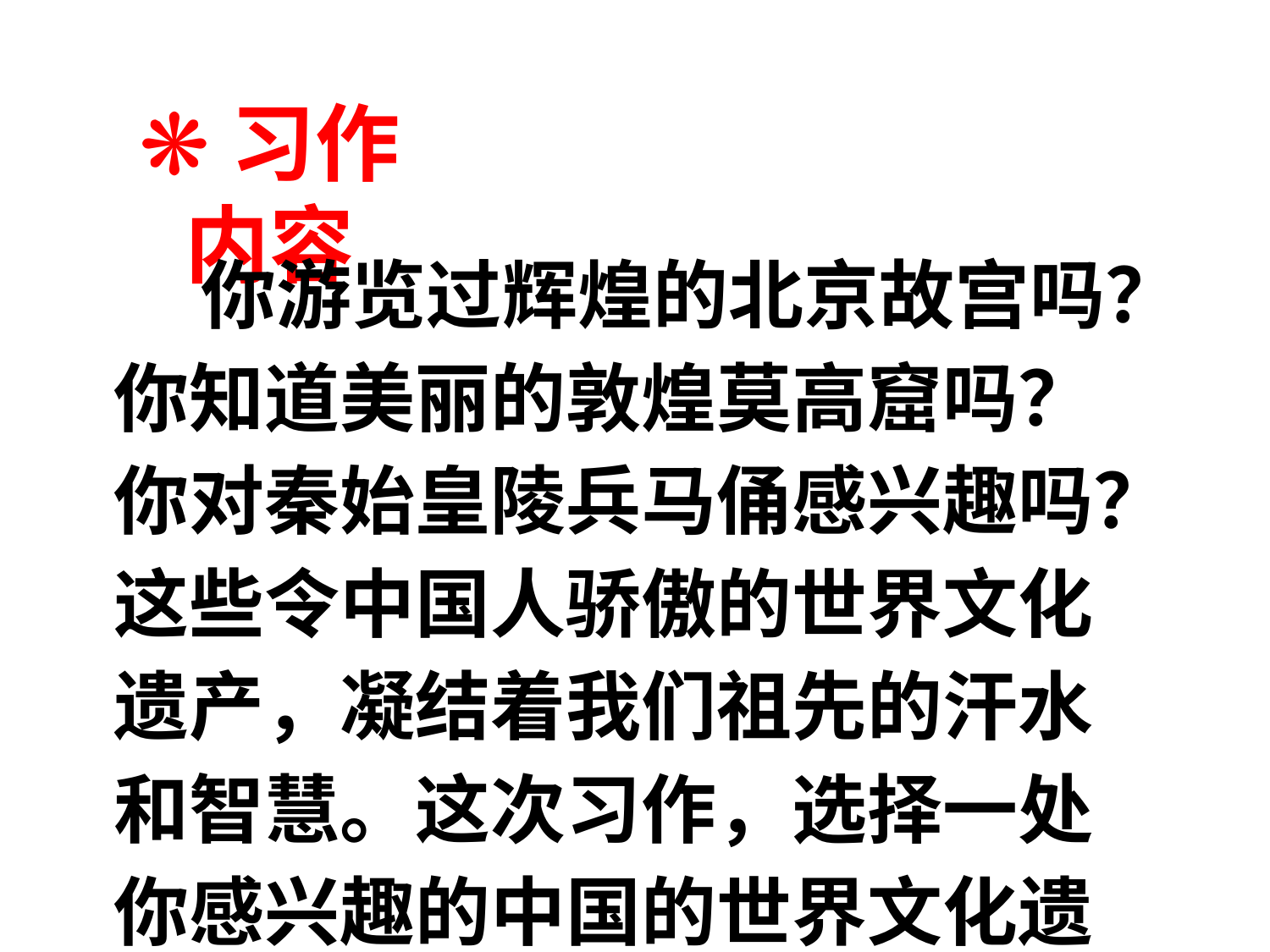

❋习作内容
    你游览过辉煌的北京故宫吗？你知道美丽的敦煌莫高窟吗？你对秦始皇陵兵马俑感兴趣吗？这些令中国人骄傲的世界文化遗产，凝结着我们祖先的汗水和智慧。这次习作，选择一处你感兴趣的中国的世界文化遗产写一写。